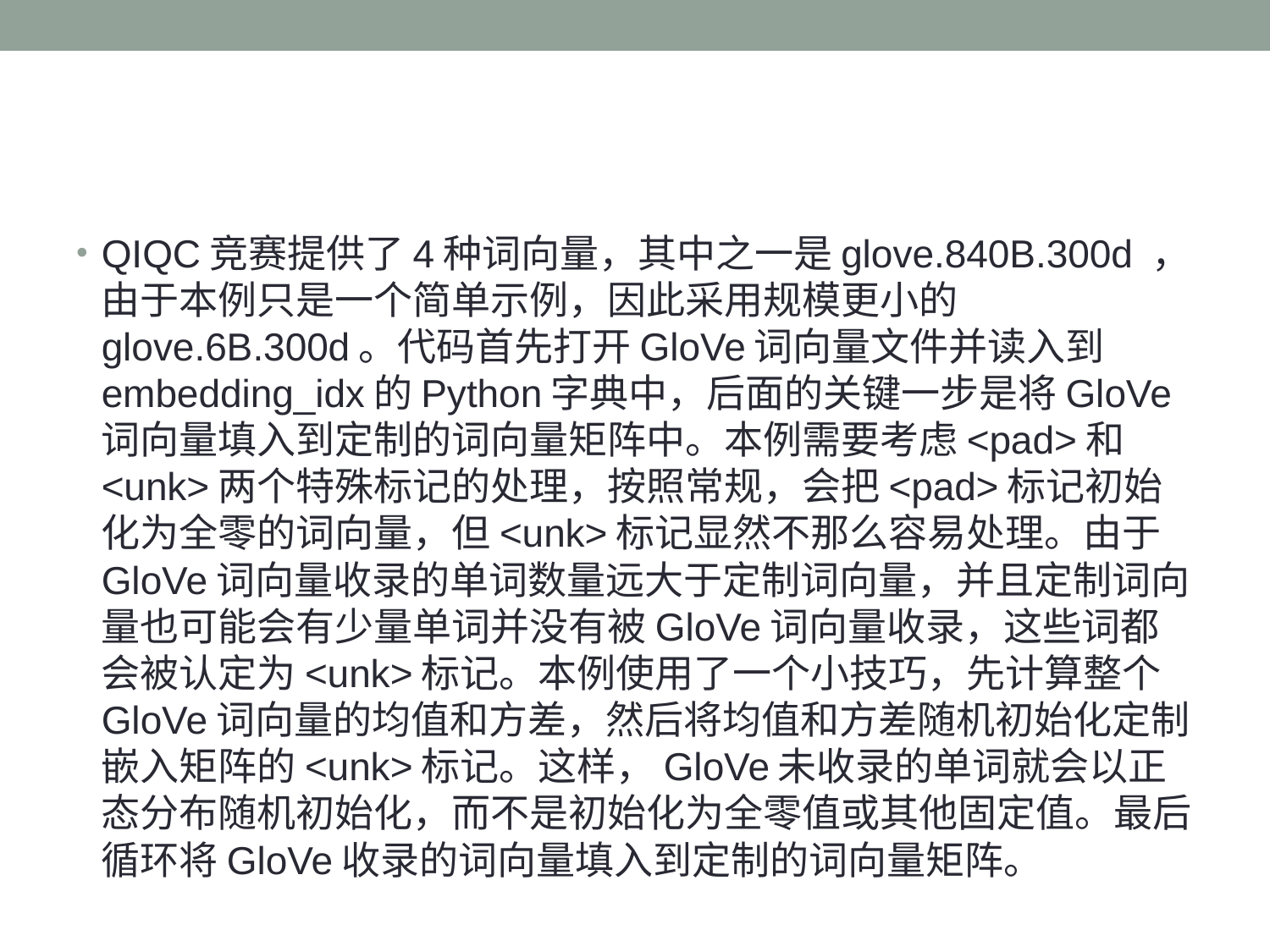

#
QIQC竞赛提供了4种词向量，其中之一是glove.840B.300d ，由于本例只是一个简单示例，因此采用规模更小的glove.6B.300d。代码首先打开GloVe词向量文件并读入到embedding_idx的Python字典中，后面的关键一步是将GloVe词向量填入到定制的词向量矩阵中。本例需要考虑<pad>和<unk>两个特殊标记的处理，按照常规，会把<pad>标记初始化为全零的词向量，但<unk>标记显然不那么容易处理。由于GloVe词向量收录的单词数量远大于定制词向量，并且定制词向量也可能会有少量单词并没有被GloVe词向量收录，这些词都会被认定为<unk>标记。本例使用了一个小技巧，先计算整个GloVe词向量的均值和方差，然后将均值和方差随机初始化定制嵌入矩阵的<unk>标记。这样，GloVe未收录的单词就会以正态分布随机初始化，而不是初始化为全零值或其他固定值。最后循环将GloVe收录的词向量填入到定制的词向量矩阵。